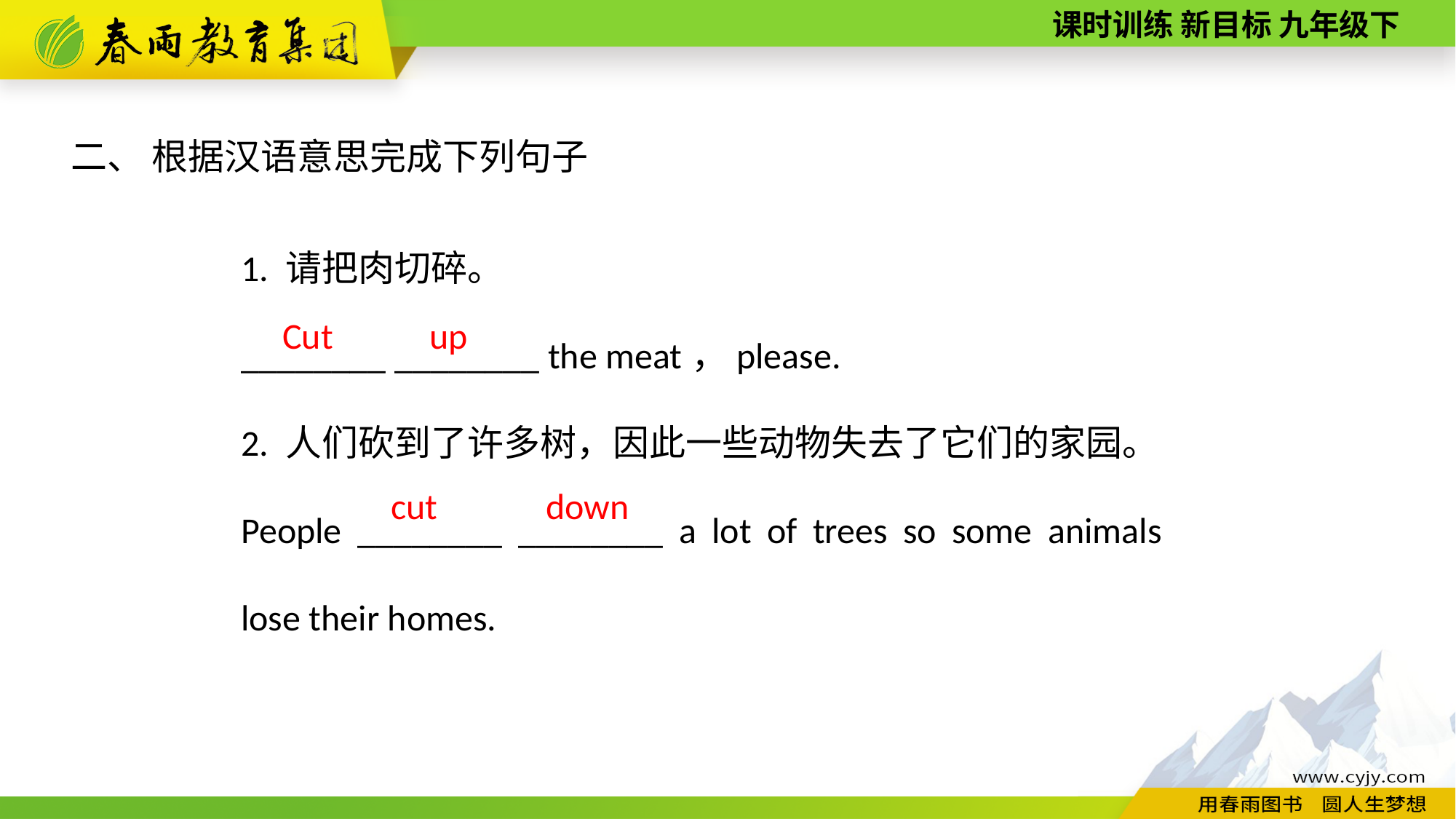

二、 根据汉语意思完成下列句子
1. 请把肉切碎。
________ ________ the meat，please.
2. 人们砍到了许多树，因此一些动物失去了它们的家园。
People ________ ________ a lot of trees so some animals lose their homes.
up
 Cut
cut
down